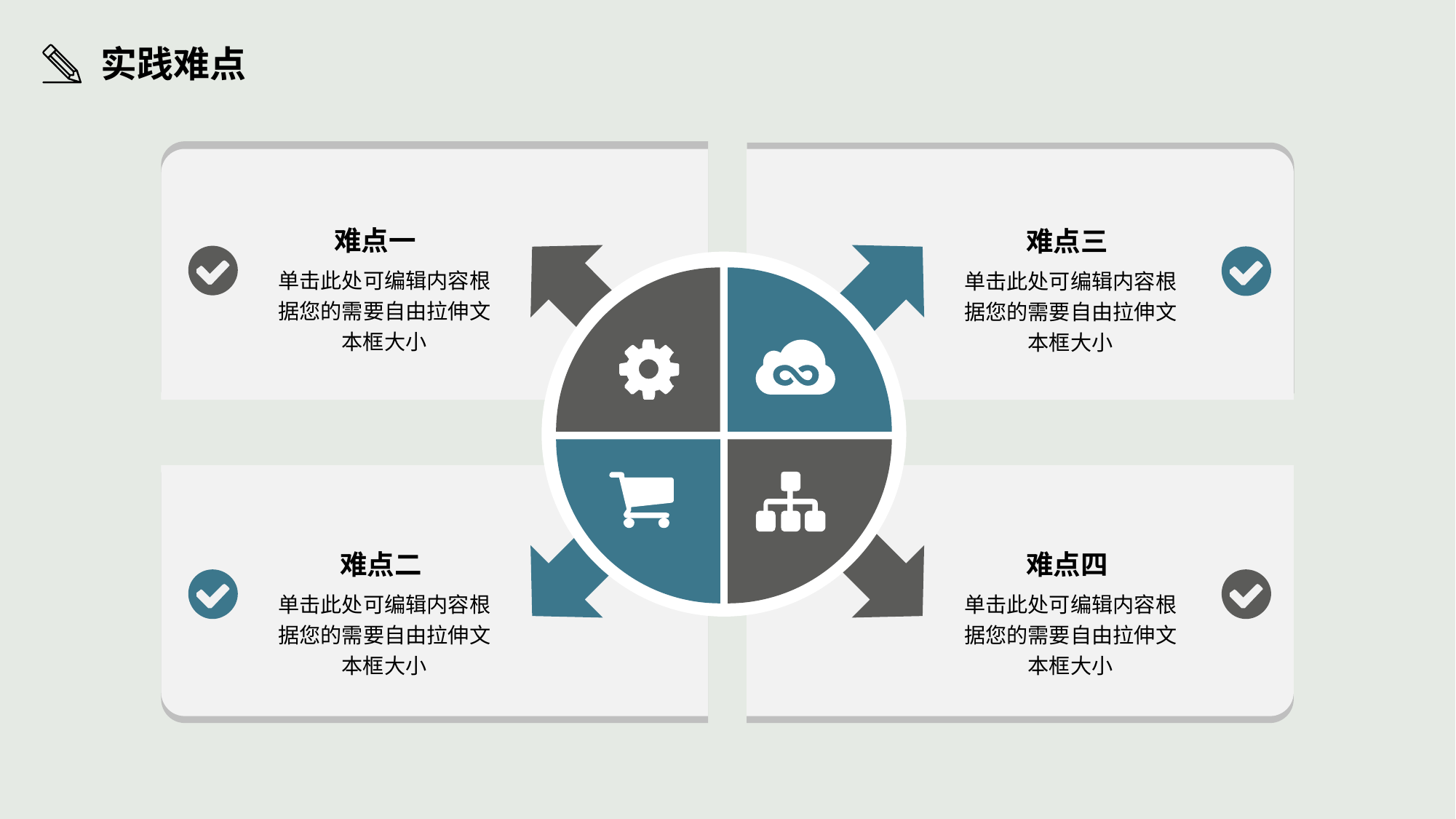

实践难点

难点一
难点三
单击此处可编辑内容根据您的需要自由拉伸文本框大小
单击此处可编辑内容根据您的需要自由拉伸文本框大小
难点二
难点四
单击此处可编辑内容根据您的需要自由拉伸文本框大小
单击此处可编辑内容根据您的需要自由拉伸文本框大小